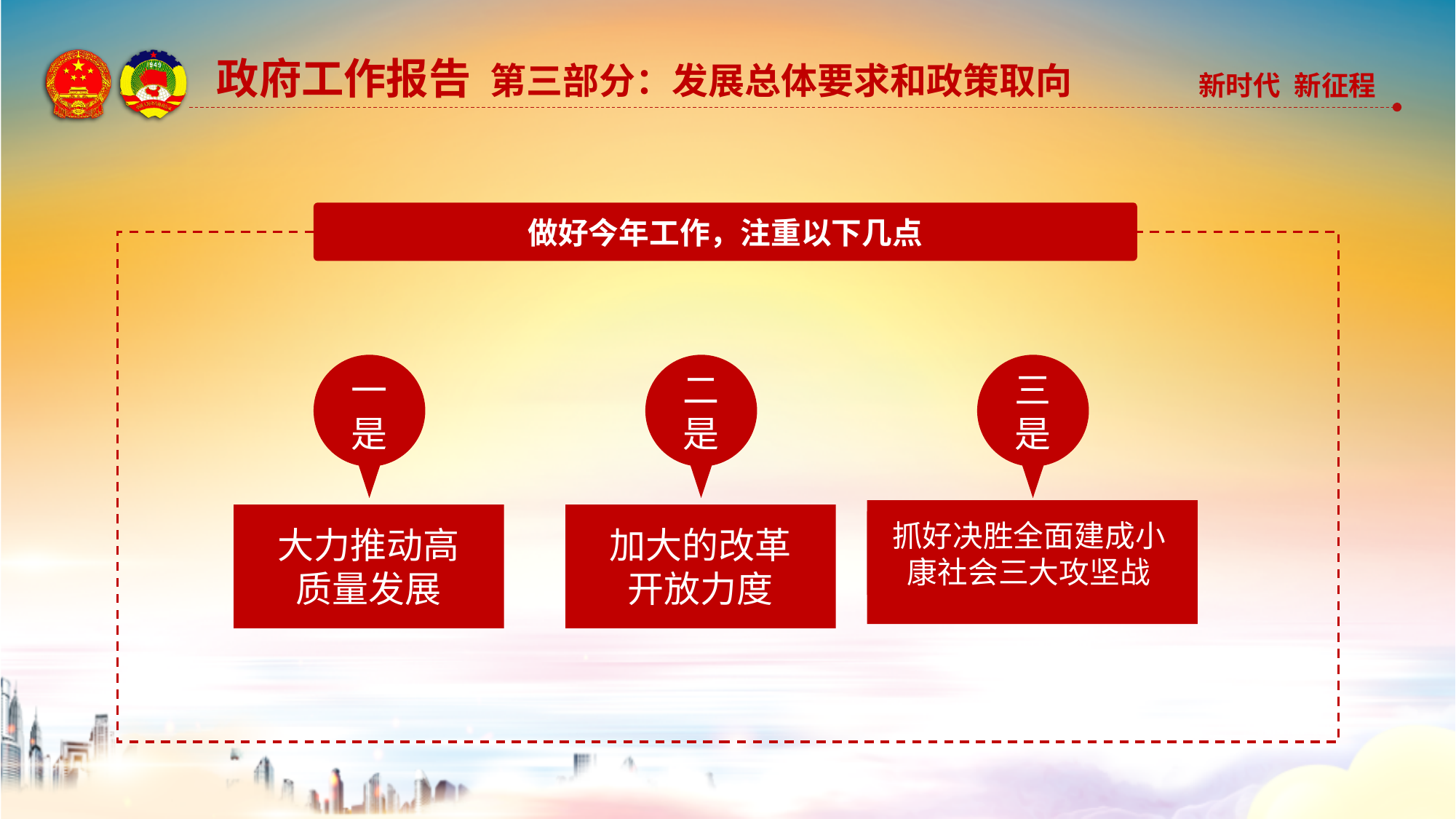

政府工作报告  第三部分：发展总体要求和政策取向

做好今年工作，注重以下几点

一是
二是
三是

抓好决胜全面建成小康社会三大攻坚战

大力推动高质量发展

加大的改革开放力度